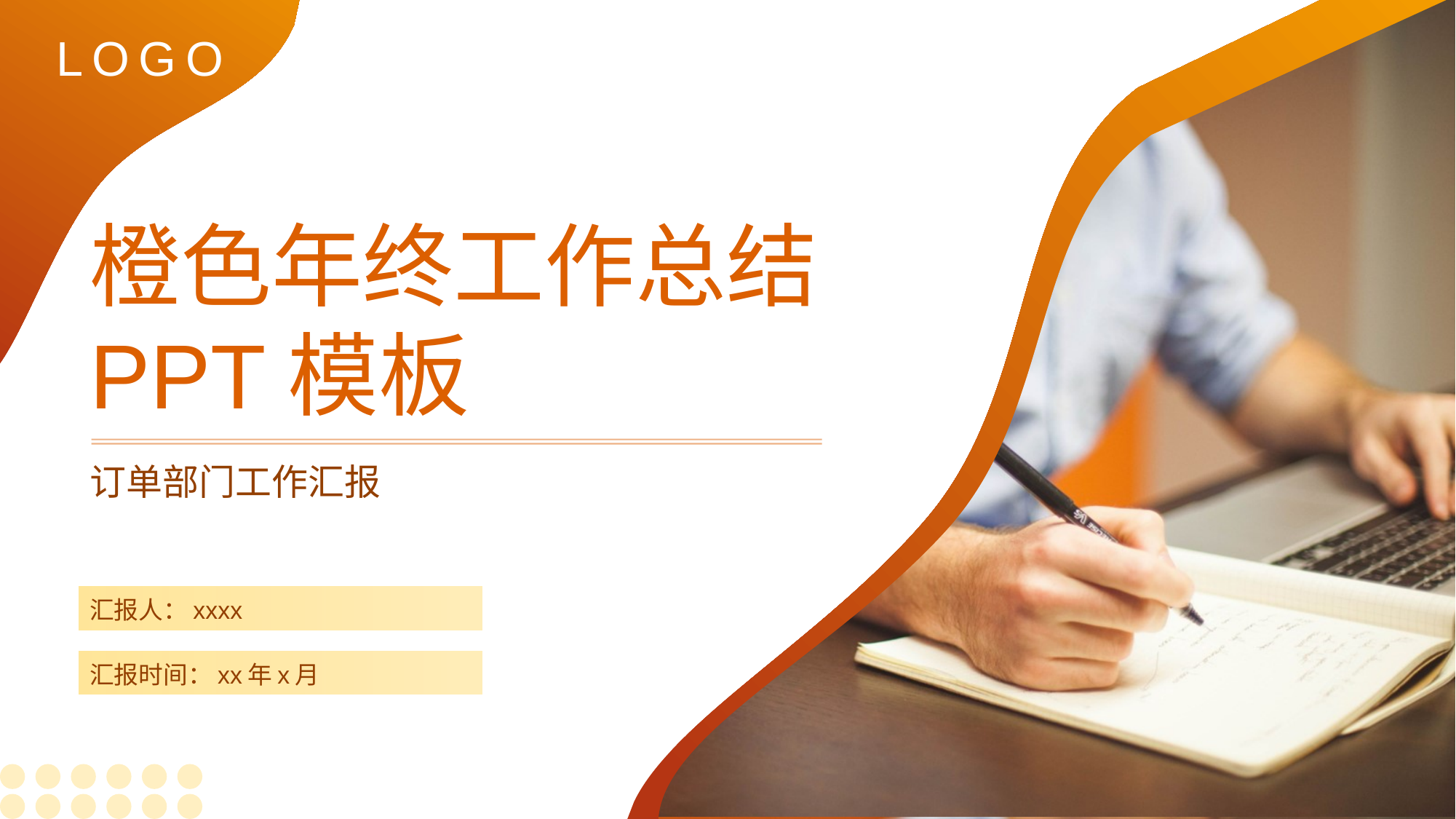

LOGO
# 橙色年终工作总结 PPT模板
订单部门工作汇报
汇报人：xxxx
汇报时间：xx年x月